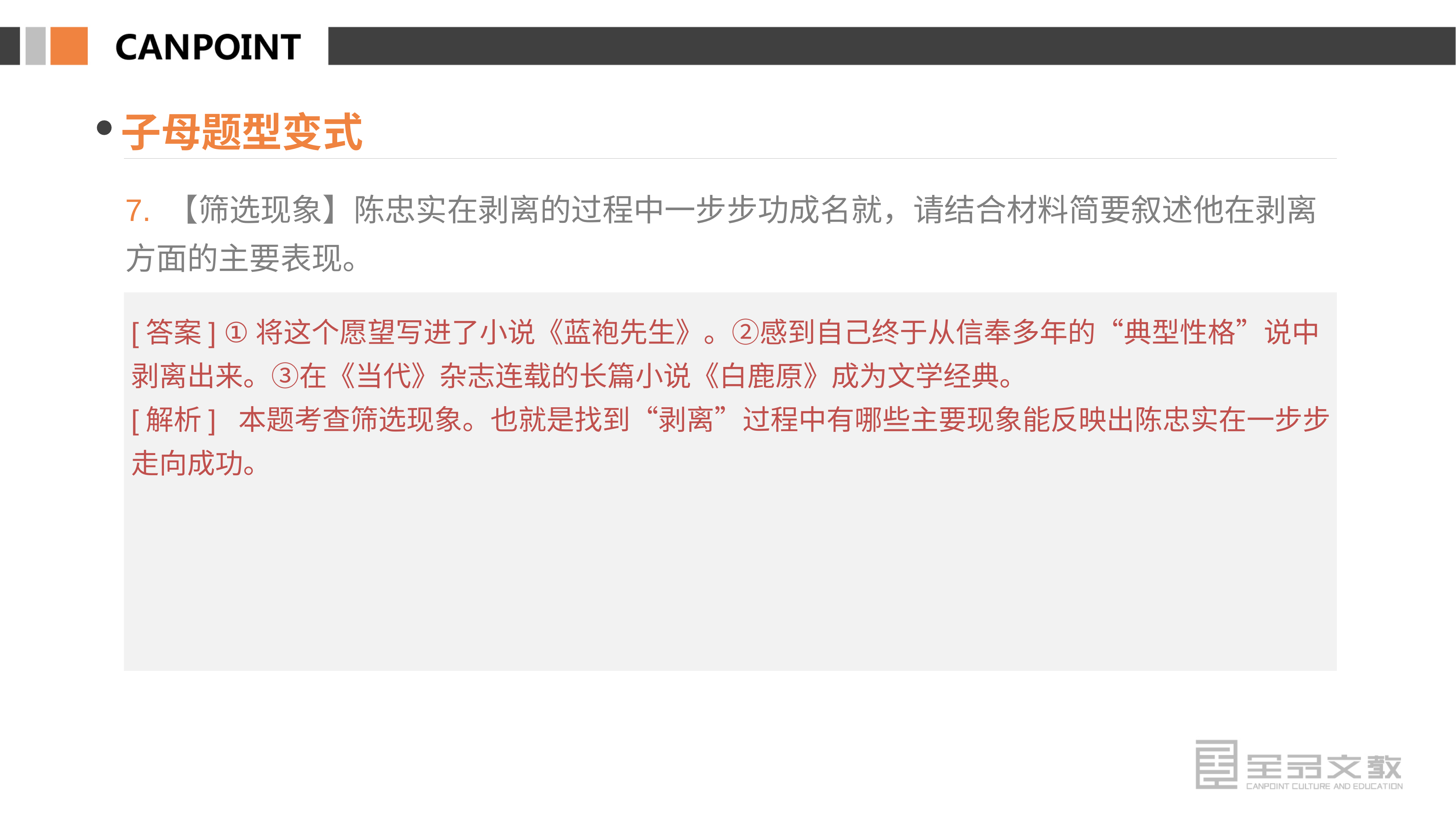

子母题型变式

7. 【筛选现象】陈忠实在剥离的过程中一步步功成名就，请结合材料简要叙述他在剥离方面的主要表现。

[答案] ①将这个愿望写进了小说《蓝袍先生》。②感到自己终于从信奉多年的“典型性格”说中剥离出来。③在《当代》杂志连载的长篇小说《白鹿原》成为文学经典。
[解析]  本题考查筛选现象。也就是找到“剥离”过程中有哪些主要现象能反映出陈忠实在一步步走向成功。